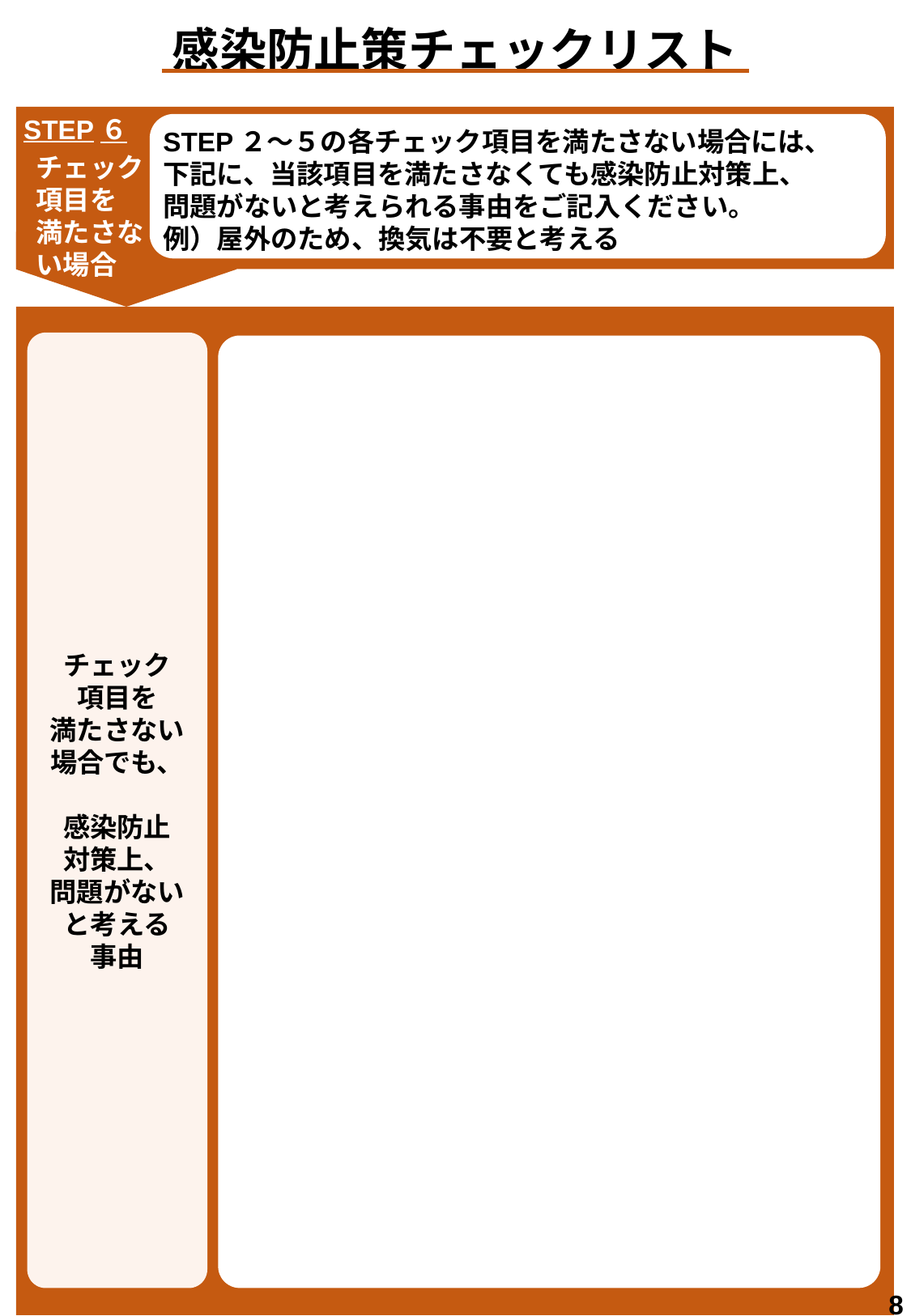

感染防止策チェックリスト
STEP６

 チェック
 項目を
 満たさな
 い場合

STEP２～５の各チェック項目を満たさない場合には、
下記に、当該項目を満たさなくても感染防止対策上、
問題がないと考えられる事由をご記入ください。
例）屋外のため、換気は不要と考える

チェック
項目を
満たさない
場合でも、

感染防止
対策上、
問題がない
と考える
事由

8